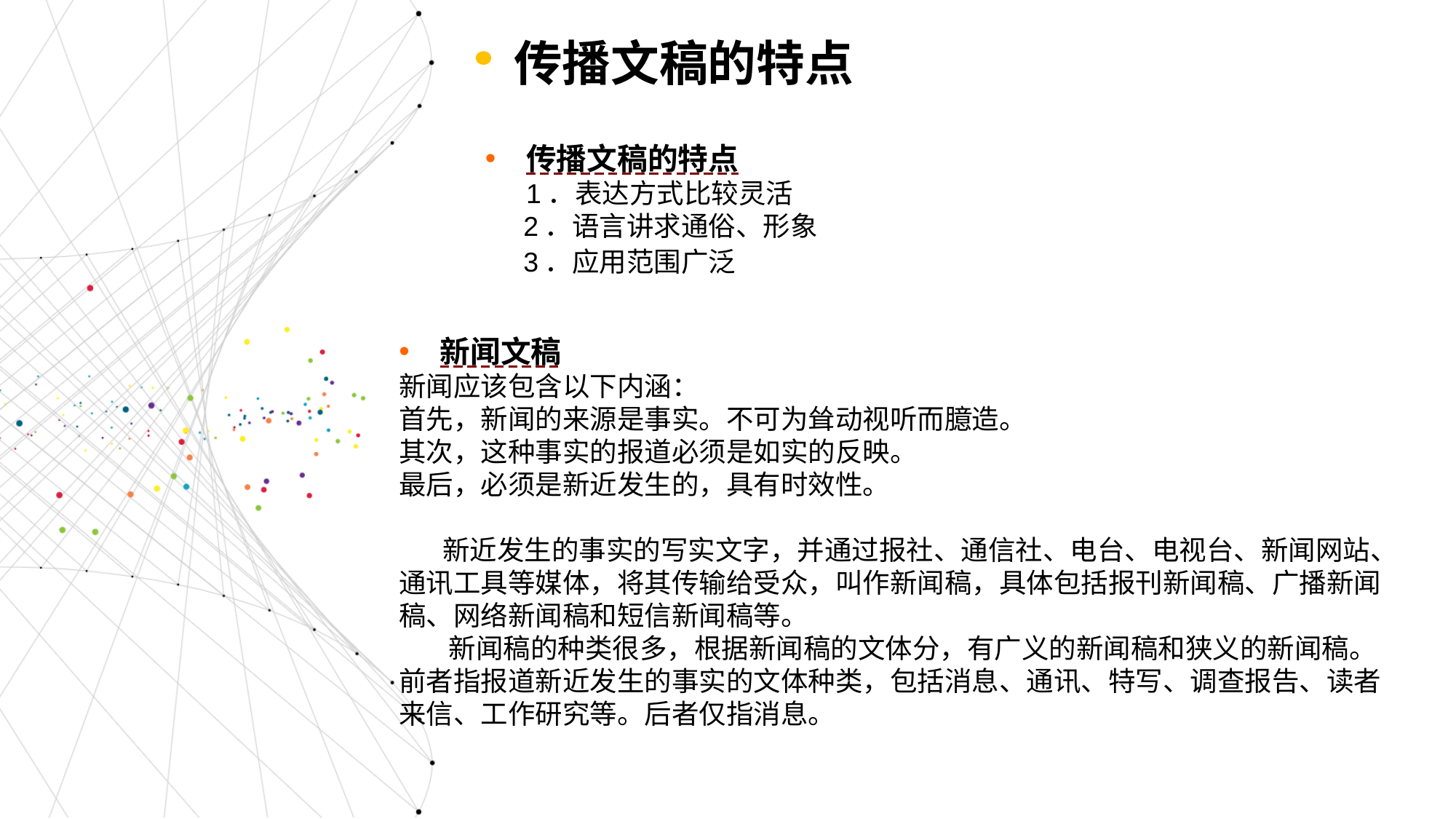

传播文稿的特点

传播文稿的特点
      1．表达方式比较灵活
     2．语言讲求通俗、形象
     3．应用范围广泛
新闻文稿
新闻应该包含以下内涵：
首先，新闻的来源是事实。不可为耸动视听而臆造。
其次，这种事实的报道必须是如实的反映。
最后，必须是新近发生的，具有时效性。

      新近发生的事实的写实文字，并通过报社、通信社、电台、电视台、新闻网站、通讯工具等媒体，将其传输给受众，叫作新闻稿，具体包括报刊新闻稿、广播新闻稿、网络新闻稿和短信新闻稿等。
       新闻稿的种类很多，根据新闻稿的文体分，有广义的新闻稿和狭义的新闻稿。前者指报道新近发生的事实的文体种类，包括消息、通讯、特写、调查报告、读者来信、工作研究等。后者仅指消息。